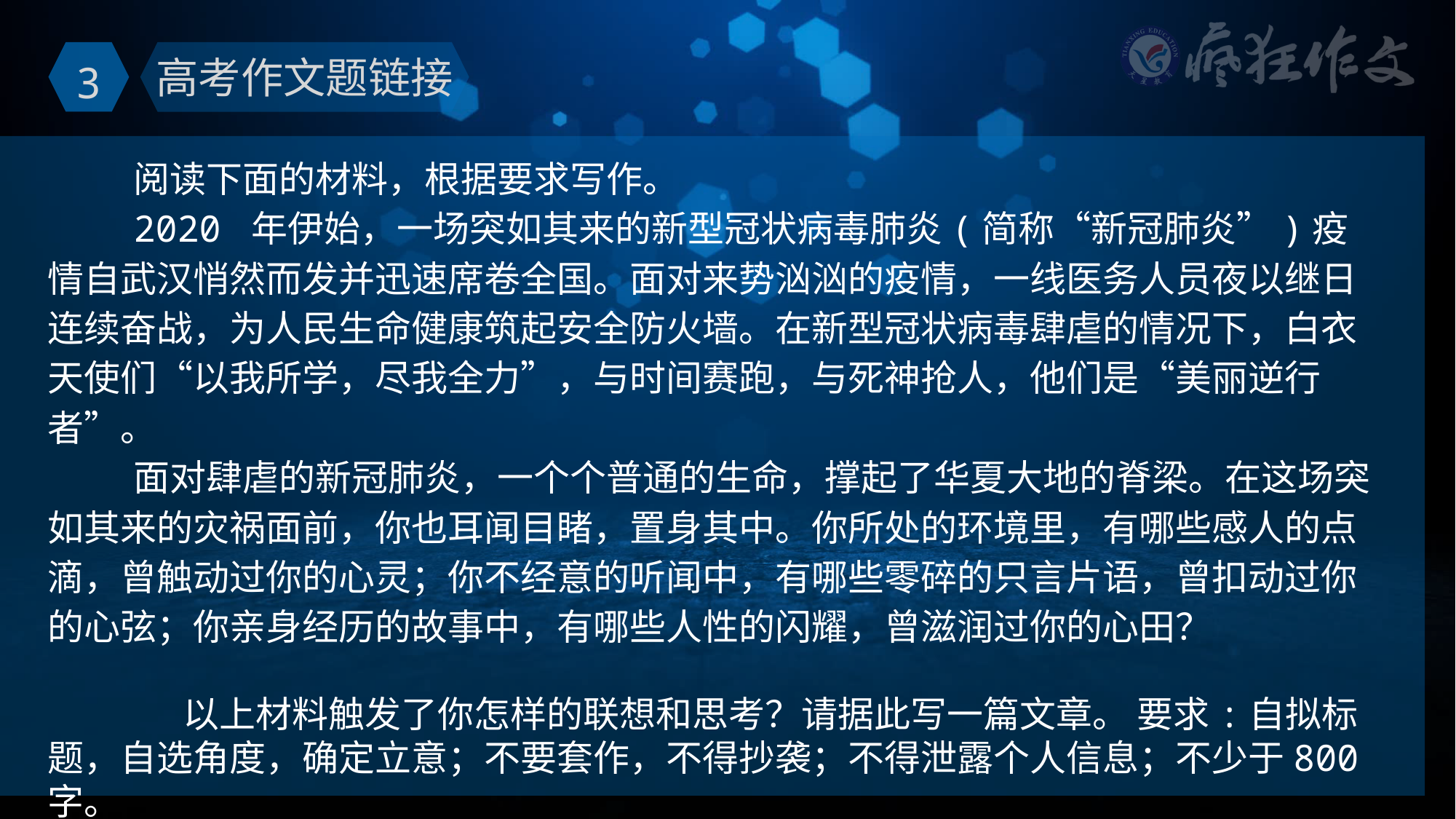

3
高考作文题链接

阅读下面的材料，根据要求写作。
2020 年伊始，一场突如其来的新型冠状病毒肺炎(简称“新冠肺炎”)疫情自武汉悄然而发并迅速席卷全国。面对来势汹汹的疫情，一线医务人员夜以继日连续奋战，为人民生命健康筑起安全防火墙。在新型冠状病毒肆虐的情况下，白衣天使们“以我所学，尽我全力”，与时间赛跑，与死神抢人，他们是“美丽逆行者”。
面对肆虐的新冠肺炎，一个个普通的生命，撑起了华夏大地的脊梁。在这场突如其来的灾祸面前，你也耳闻目睹，置身其中。你所处的环境里，有哪些感人的点滴，曾触动过你的心灵；你不经意的听闻中，有哪些零碎的只言片语，曾扣动过你的心弦；你亲身经历的故事中，有哪些人性的闪耀，曾滋润过你的心田？

     以上材料触发了你怎样的联想和思考？请据此写一篇文章。 要求:自拟标题，自选角度，确定立意；不要套作，不得抄袭；不得泄露个人信息；不少于800字。